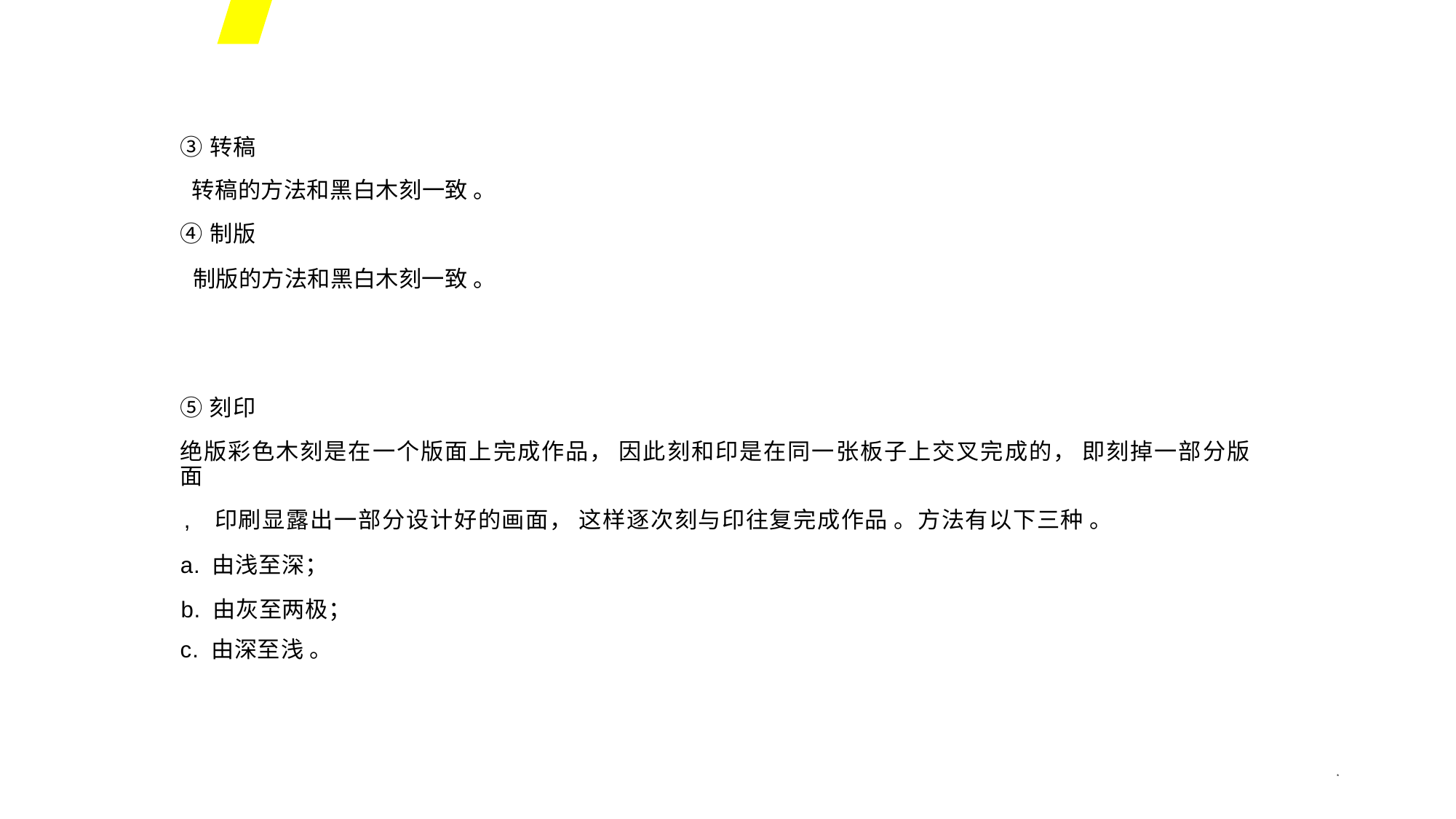

③转稿
转稿的方法和黑白木刻一致 。
④制版

制版的方法和黑白木刻一致 。

⑤刻印
绝版彩色木刻是在一个版面上完成作品， 因此刻和印是在同一张板子上交叉完成的， 即刻掉一部分版面
,  印刷显露出一部分设计好的画面， 这样逐次刻与印往复完成作品 。方法有以下三种 。
a. 由浅至深；
b. 由灰至两极；
c. 由深至浅 。

*